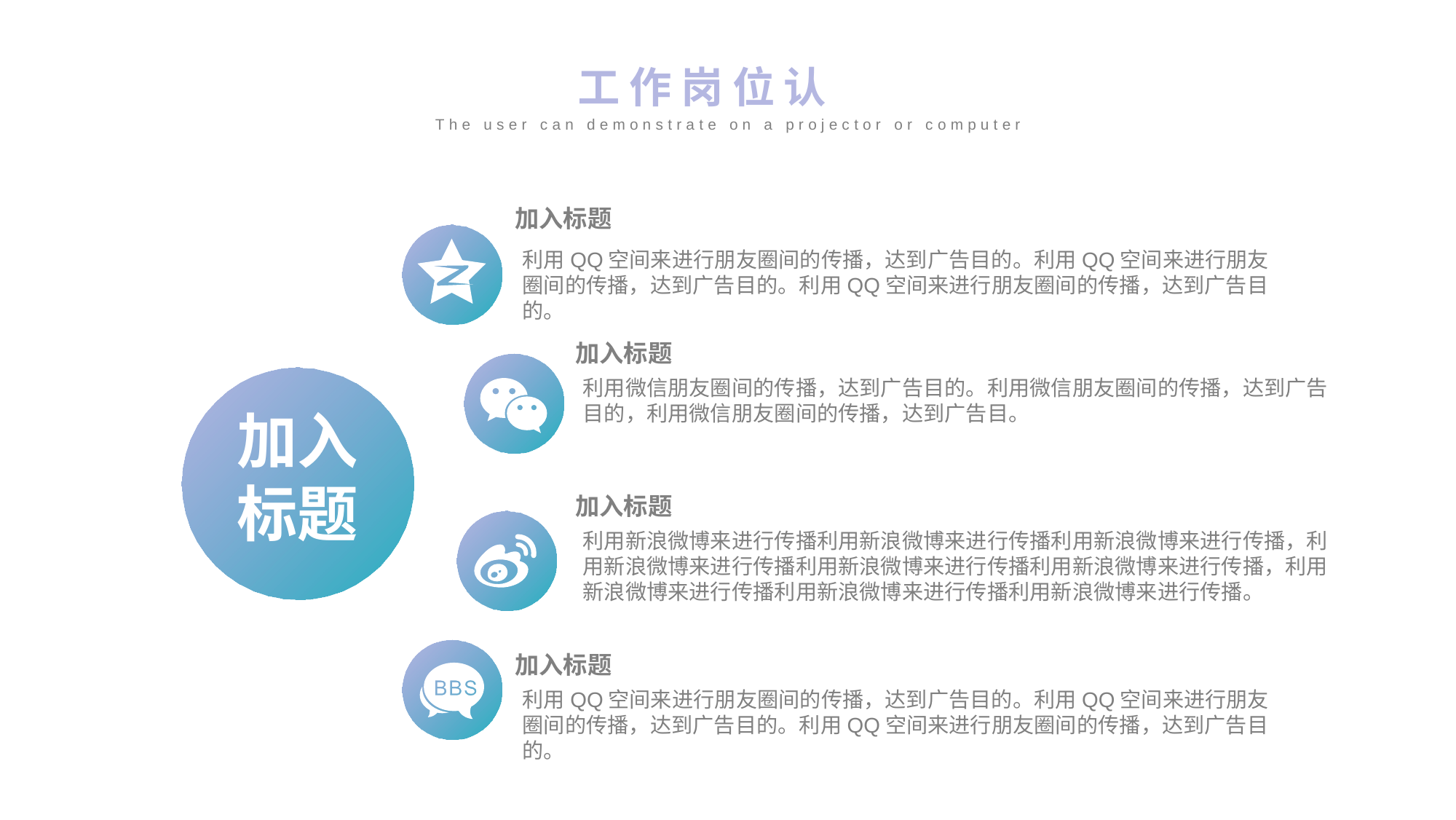

工作岗位认知
The user can demonstrate on a projector or computer
加入标题

利用QQ空间来进行朋友圈间的传播，达到广告目的。利用QQ空间来进行朋友圈间的传播，达到广告目的。利用QQ空间来进行朋友圈间的传播，达到广告目的。
加入标题

加入标题
利用微信朋友圈间的传播，达到广告目的。利用微信朋友圈间的传播，达到广告目的，利用微信朋友圈间的传播，达到广告目。
加入标题

利用新浪微博来进行传播利用新浪微博来进行传播利用新浪微博来进行传播，利用新浪微博来进行传播利用新浪微博来进行传播利用新浪微博来进行传播，利用新浪微博来进行传播利用新浪微博来进行传播利用新浪微博来进行传播。

加入标题
利用QQ空间来进行朋友圈间的传播，达到广告目的。利用QQ空间来进行朋友圈间的传播，达到广告目的。利用QQ空间来进行朋友圈间的传播，达到广告目的。